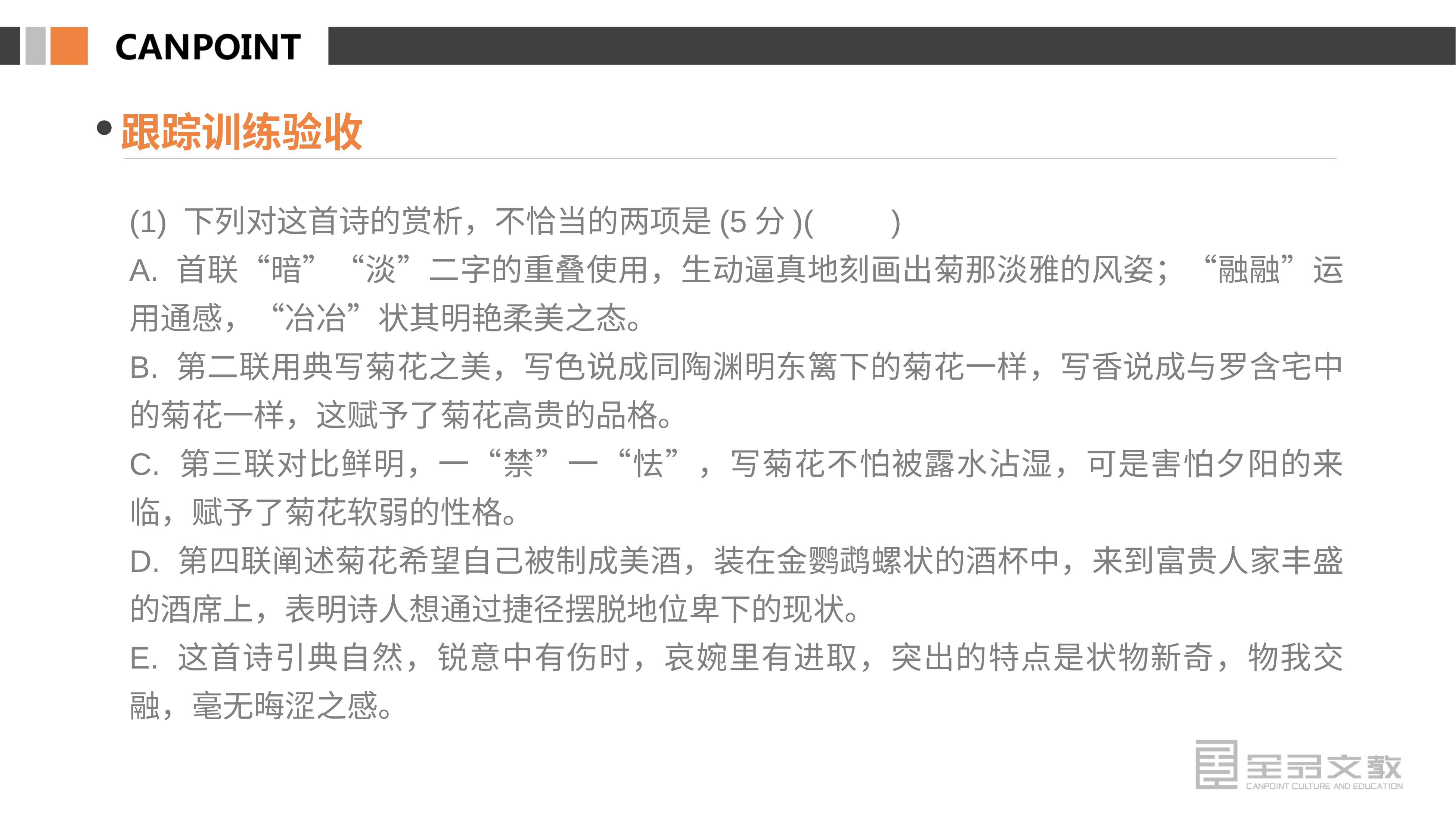

跟踪训练验收

(1) 下列对这首诗的赏析，不恰当的两项是(5分)(　　)
A. 首联“暗”“淡”二字的重叠使用，生动逼真地刻画出菊那淡雅的风姿；“融融”运用通感，“冶冶”状其明艳柔美之态。
B. 第二联用典写菊花之美，写色说成同陶渊明东篱下的菊花一样，写香说成与罗含宅中的菊花一样，这赋予了菊花高贵的品格。
C. 第三联对比鲜明，一“禁”一“怯”，写菊花不怕被露水沾湿，可是害怕夕阳的来临，赋予了菊花软弱的性格。
D. 第四联阐述菊花希望自己被制成美酒，装在金鹦鹉螺状的酒杯中，来到富贵人家丰盛的酒席上，表明诗人想通过捷径摆脱地位卑下的现状。
E. 这首诗引典自然，锐意中有伤时，哀婉里有进取，突出的特点是状物新奇，物我交融，毫无晦涩之感。